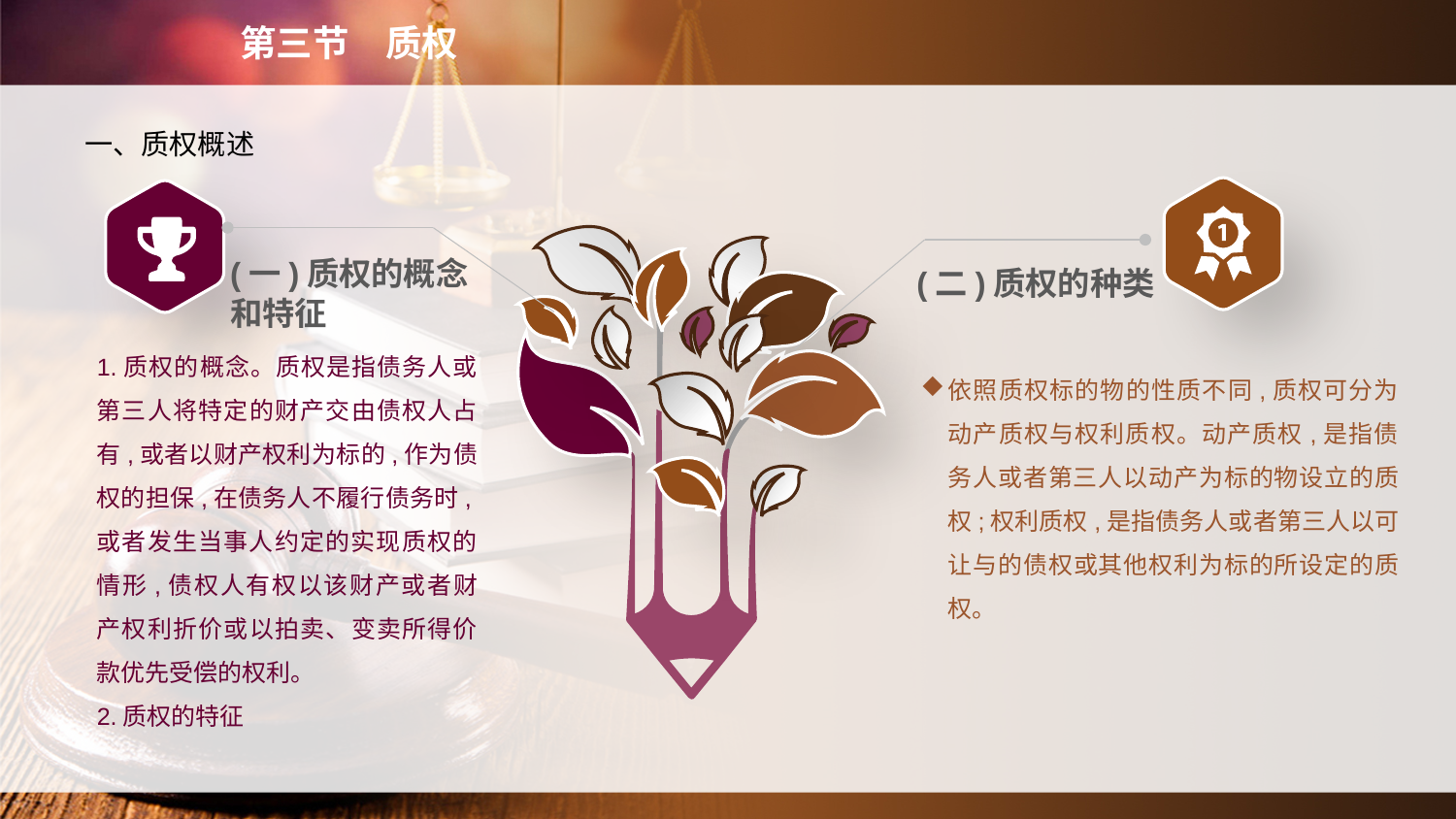

第三节　质权
　　一、质权概述

(一)质权的概念
和特征
(二)质权的种类
1.质权的概念。质权是指债务人或第三人将特定的财产交由债权人占有,或者以财产权利为标的,作为债权的担保,在债务人不履行债务时,或者发生当事人约定的实现质权的情形,债权人有权以该财产或者财产权利折价或以拍卖、变卖所得价款优先受偿的权利。
2.质权的特征

依照质权标的物的性质不同,质权可分为动产质权与权利质权。动产质权,是指债务人或者第三人以动产为标的物设立的质权;权利质权,是指债务人或者第三人以可让与的债权或其他权利为标的所设定的质权。